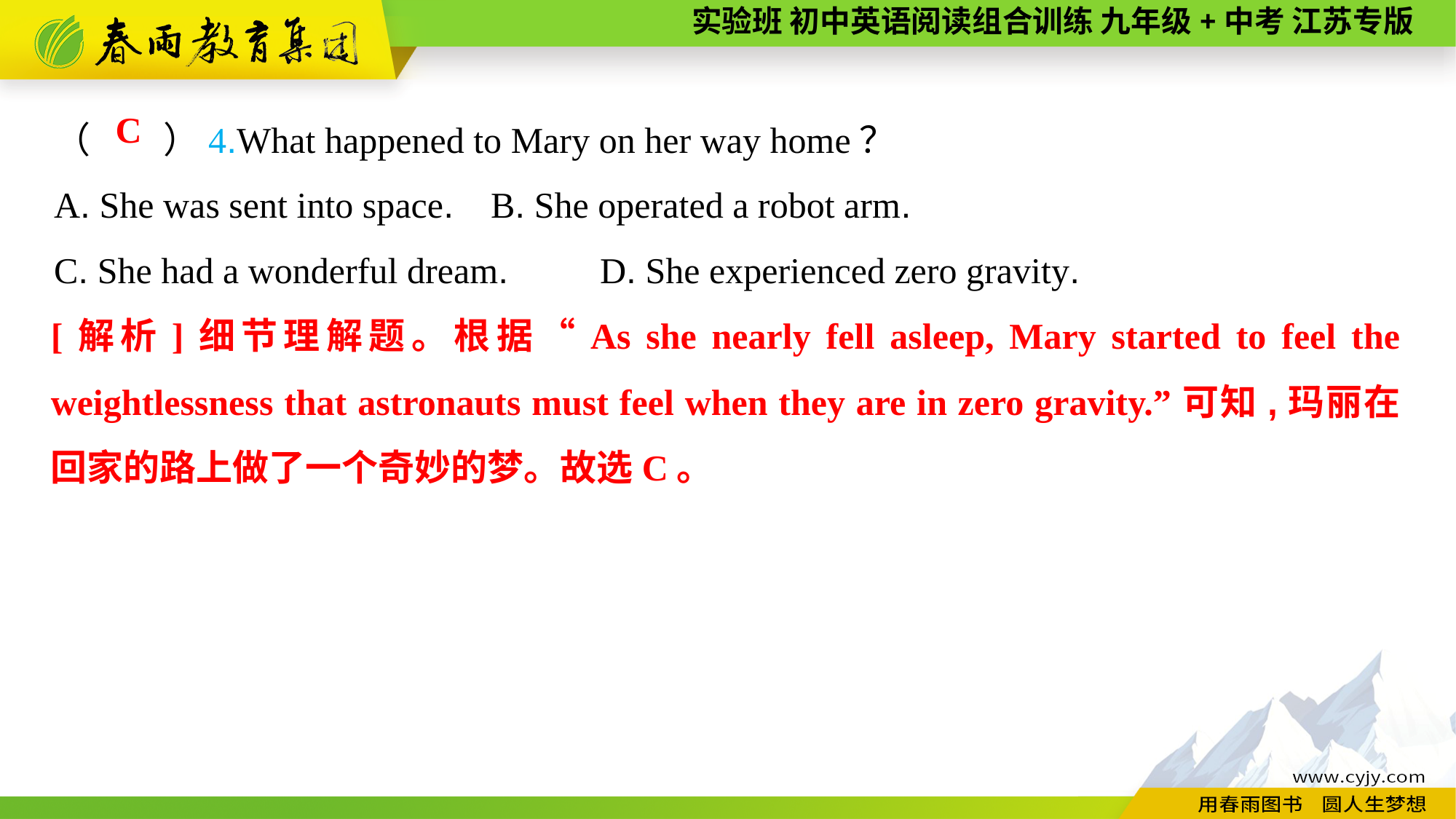

（　　）4.What happened to Mary on her way home？
A. She was sent into space.	B. She operated a robot arm.
C. She had a wonderful dream.	D. She experienced zero gravity.
C
[解析]细节理解题。根据“As she nearly fell asleep, Mary started to feel the weightlessness that astronauts must feel when they are in zero gravity.”可知,玛丽在回家的路上做了一个奇妙的梦。故选C。